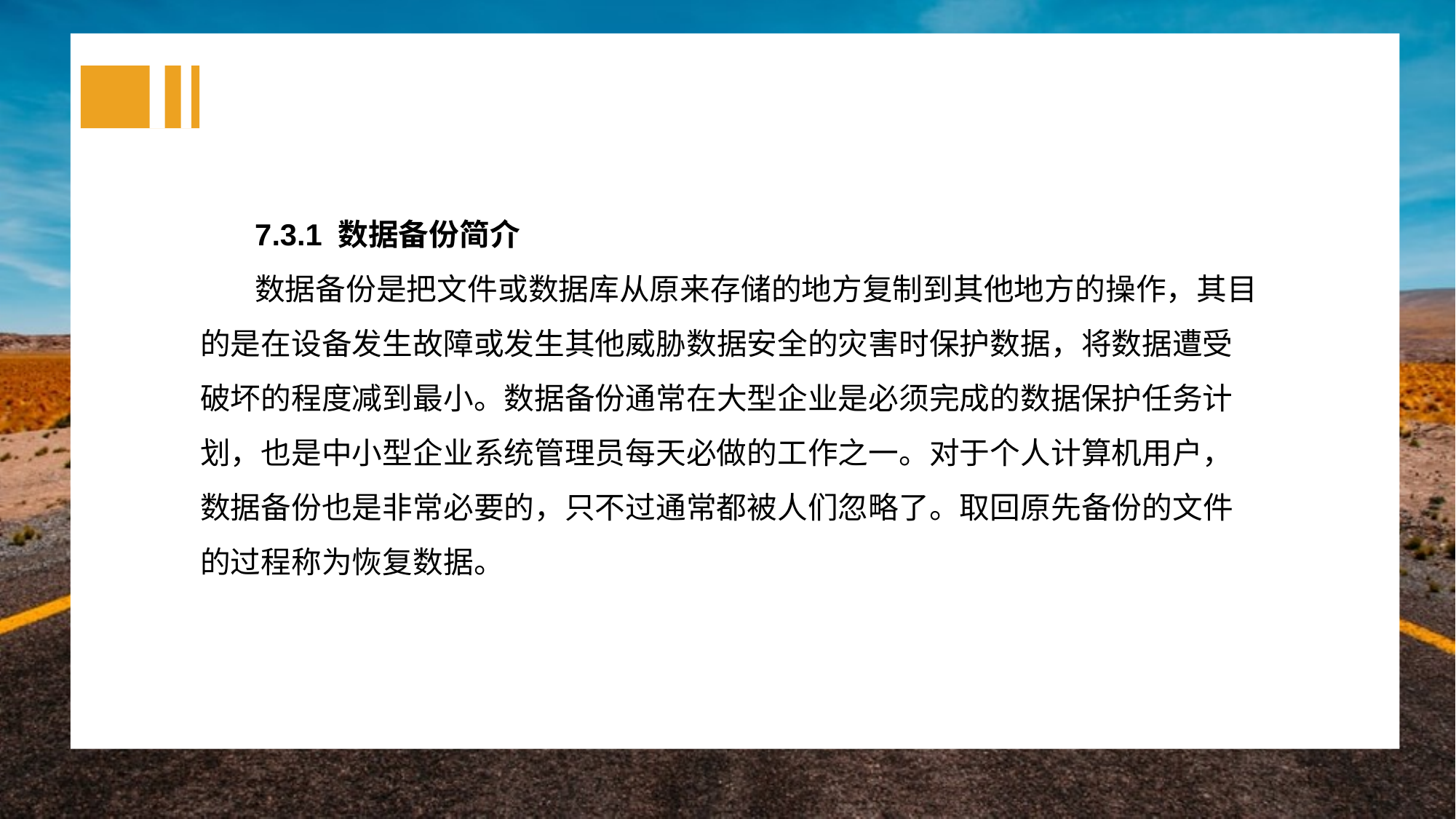

7.3.1 数据备份简介
数据备份是把文件或数据库从原来存储的地方复制到其他地方的操作，其目的是在设备发生故障或发生其他威胁数据安全的灾害时保护数据，将数据遭受破坏的程度减到最小。数据备份通常在大型企业是必须完成的数据保护任务计划，也是中小型企业系统管理员每天必做的工作之一。对于个人计算机用户，数据备份也是非常必要的，只不过通常都被人们忽略了。取回原先备份的文件的过程称为恢复数据。